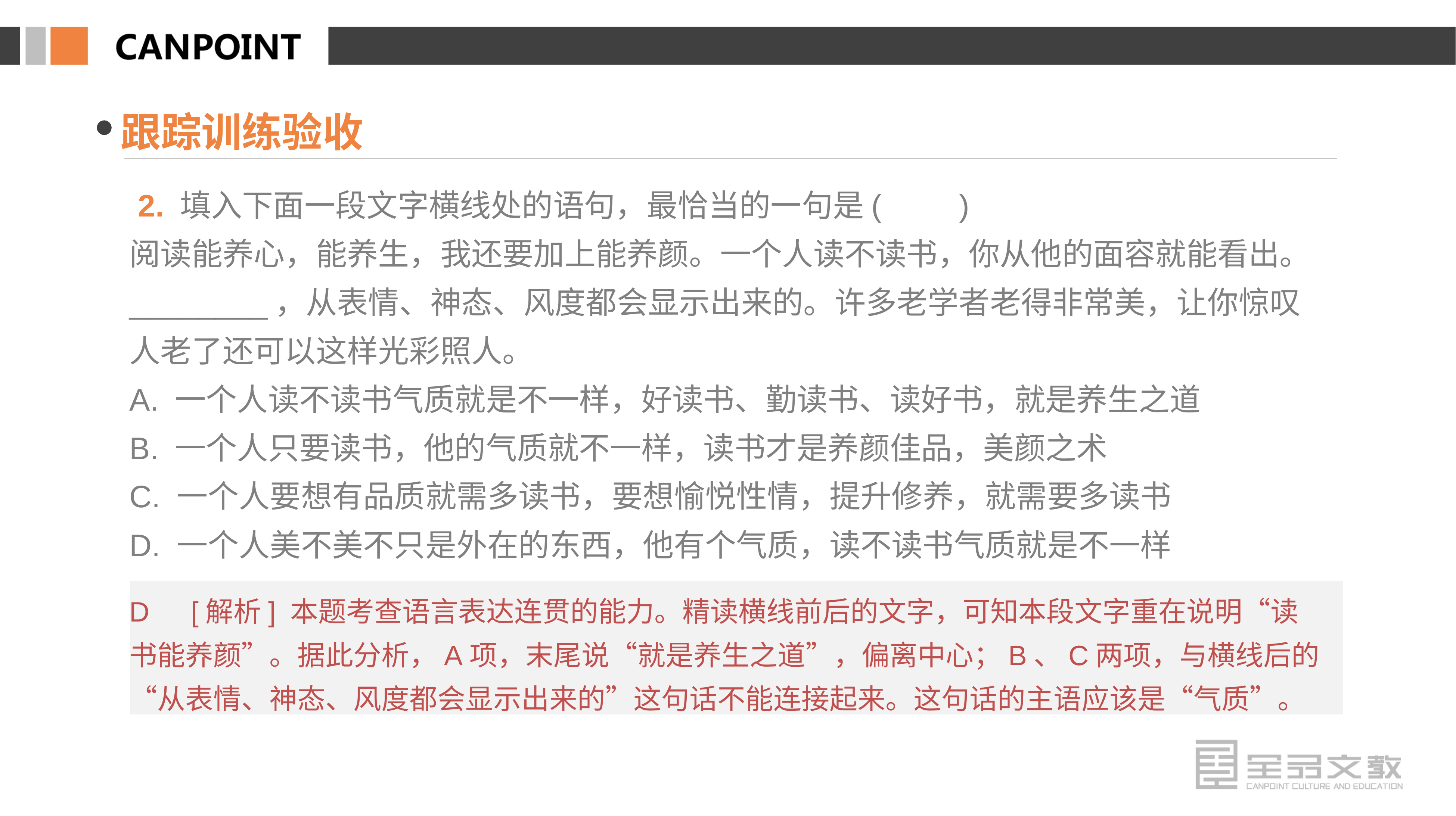

跟踪训练验收

 2. 填入下面一段文字横线处的语句，最恰当的一句是(　　)
阅读能养心，能养生，我还要加上能养颜。一个人读不读书，你从他的面容就能看出。________，从表情、神态、风度都会显示出来的。许多老学者老得非常美，让你惊叹人老了还可以这样光彩照人。
A. 一个人读不读书气质就是不一样，好读书、勤读书、读好书，就是养生之道
B. 一个人只要读书，他的气质就不一样，读书才是养颜佳品，美颜之术
C. 一个人要想有品质就需多读书，要想愉悦性情，提升修养，就需要多读书
D. 一个人美不美不只是外在的东西，他有个气质，读不读书气质就是不一样

D　[解析] 本题考查语言表达连贯的能力。精读横线前后的文字，可知本段文字重在说明“读书能养颜”。据此分析，A项，末尾说“就是养生之道”，偏离中心；B、C两项，与横线后的“从表情、神态、风度都会显示出来的”这句话不能连接起来。这句话的主语应该是“气质”。